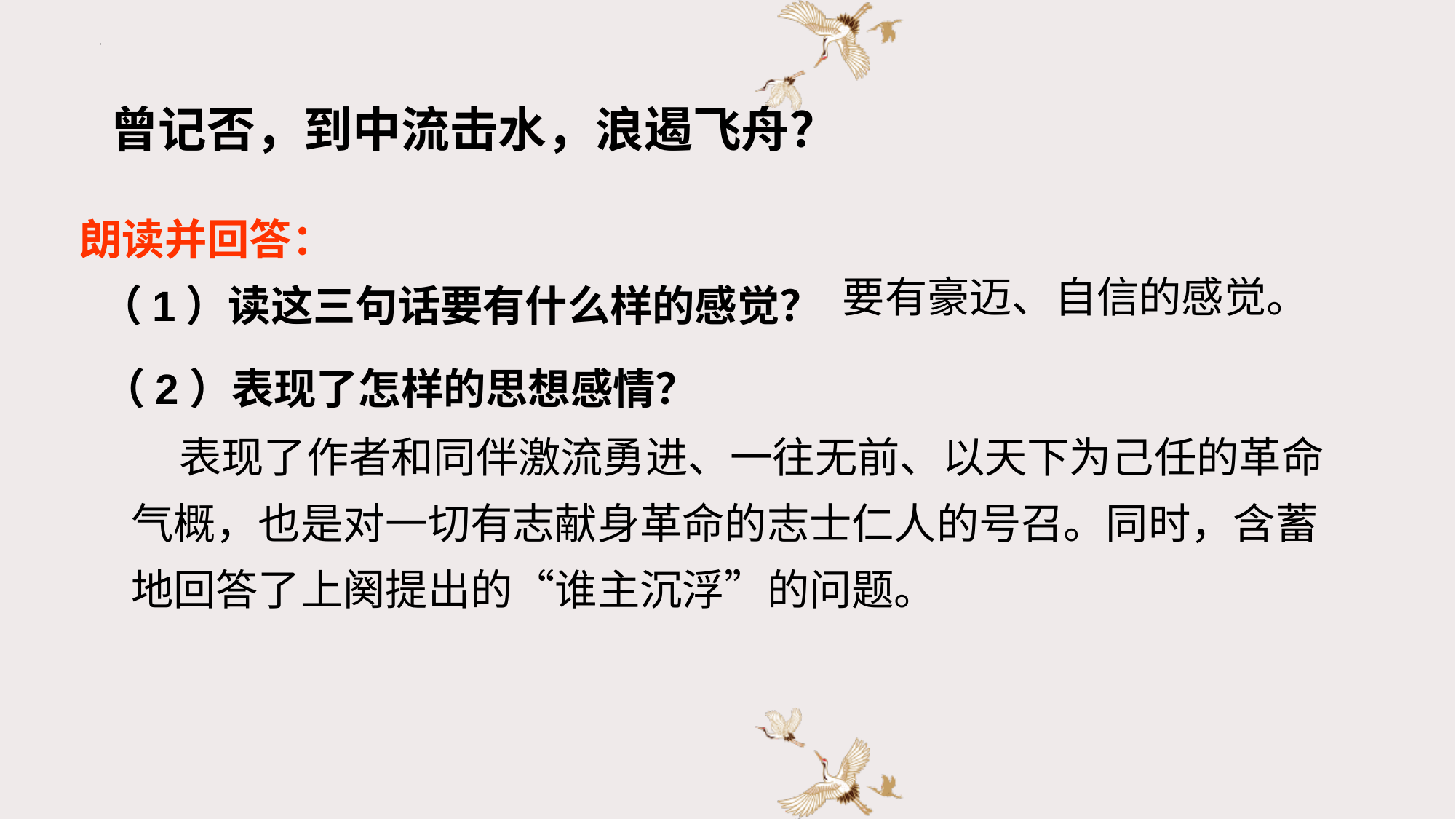

曾记否，到中流击水，浪遏飞舟？
朗读并回答：
 （1）读这三句话要有什么样的感觉？
要有豪迈、自信的感觉。
（2）表现了怎样的思想感情？
    表现了作者和同伴激流勇进、一往无前、以天下为己任的革命气概，也是对一切有志献身革命的志士仁人的号召。同时，含蓄地回答了上阕提出的“谁主沉浮”的问题。